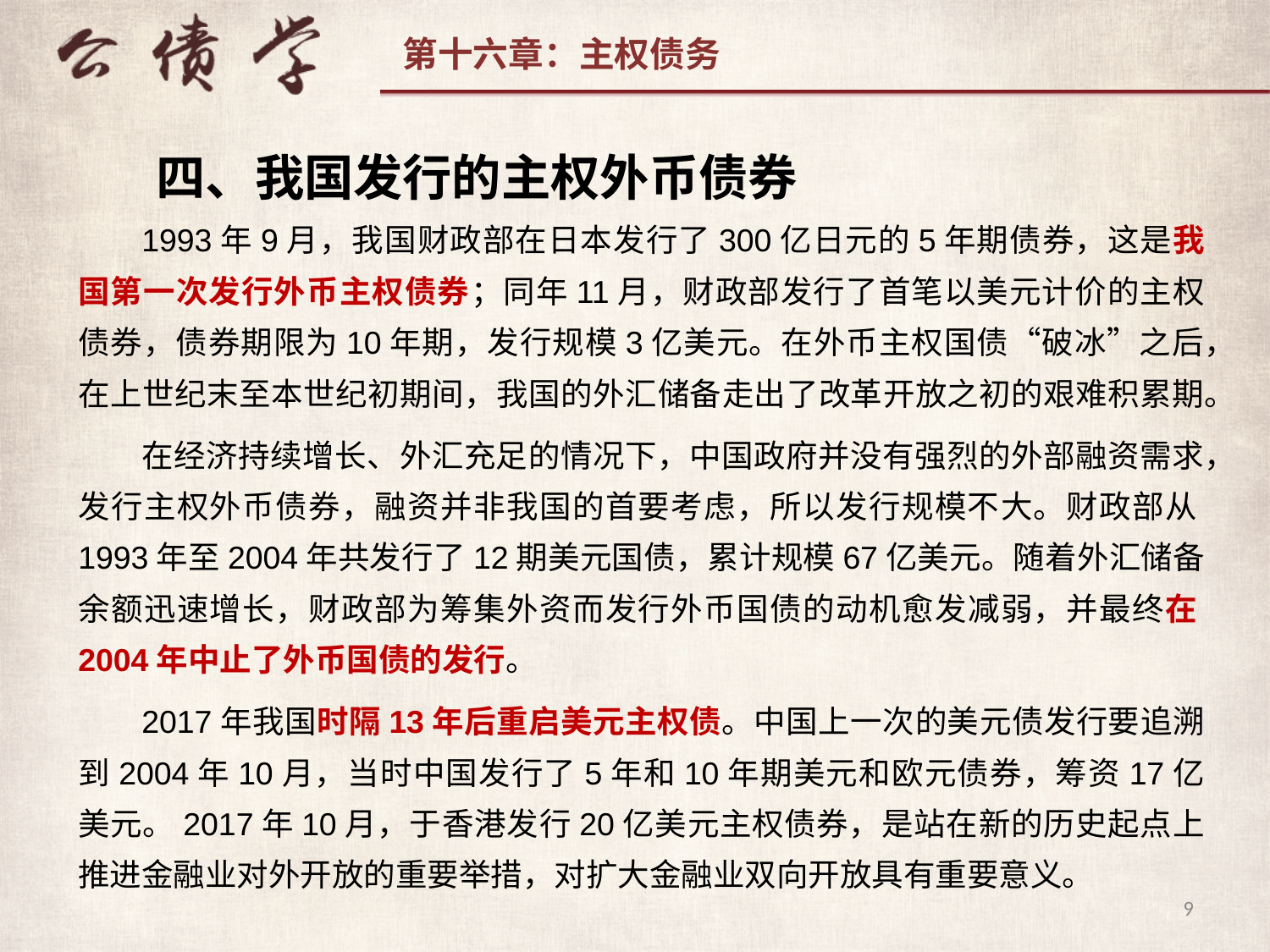

四、我国发行的主权外币债券
1993年9月，我国财政部在日本发行了300亿日元的5年期债券，这是我国第一次发行外币主权债券；同年11月，财政部发行了首笔以美元计价的主权债券，债券期限为10年期，发行规模3亿美元。在外币主权国债“破冰”之后，在上世纪末至本世纪初期间，我国的外汇储备走出了改革开放之初的艰难积累期。
在经济持续增长、外汇充足的情况下，中国政府并没有强烈的外部融资需求，发行主权外币债券，融资并非我国的首要考虑，所以发行规模不大。财政部从1993年至2004年共发行了12期美元国债，累计规模67亿美元。随着外汇储备余额迅速增长，财政部为筹集外资而发行外币国债的动机愈发减弱，并最终在2004年中止了外币国债的发行。
2017年我国时隔13年后重启美元主权债。中国上一次的美元债发行要追溯到2004年10月，当时中国发行了5年和10年期美元和欧元债券，筹资17亿美元。2017年10月，于香港发行20亿美元主权债券，是站在新的历史起点上推进金融业对外开放的重要举措，对扩大金融业双向开放具有重要意义。
9